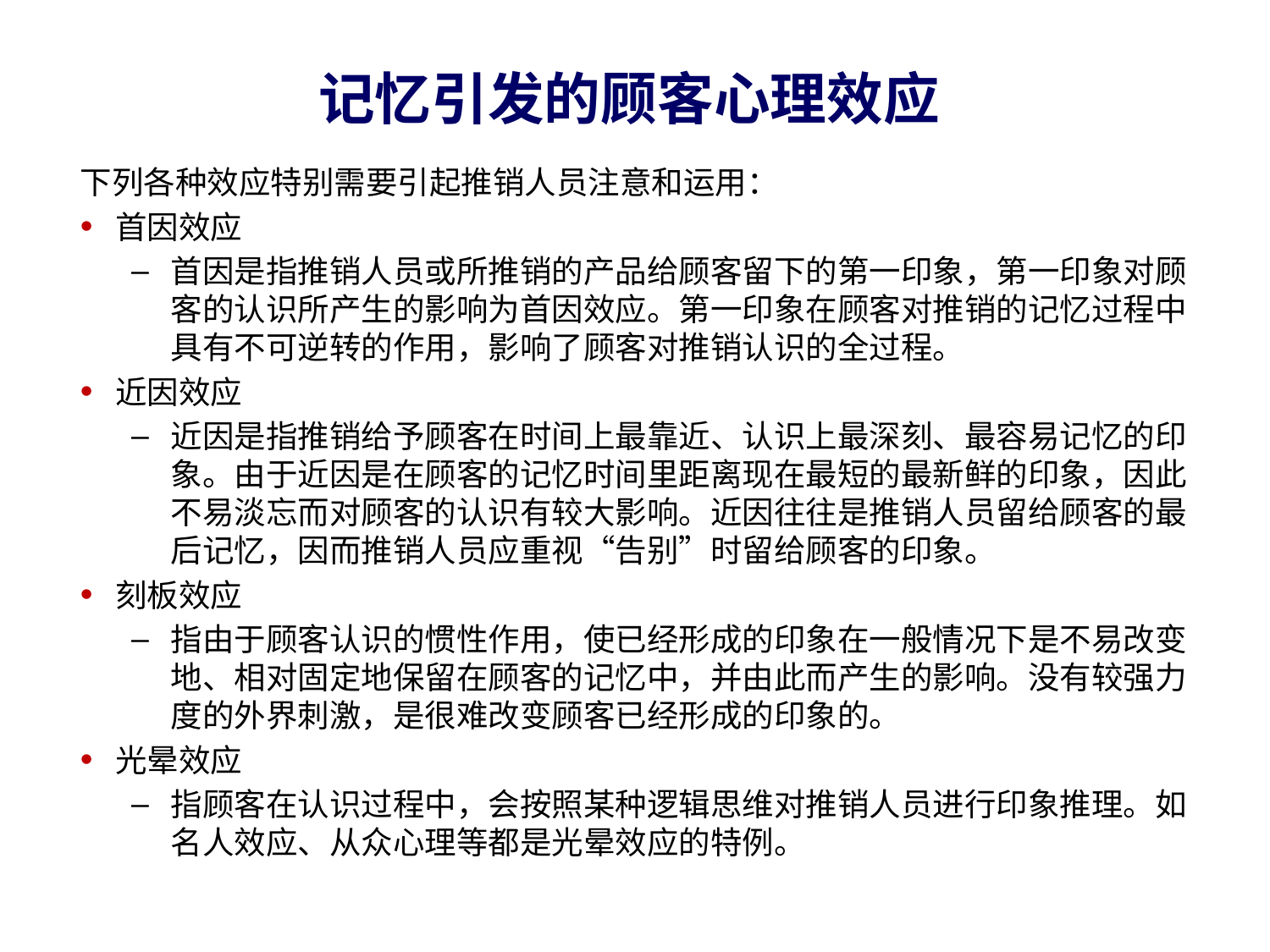

# 记忆引发的顾客心理效应
下列各种效应特别需要引起推销人员注意和运用：
首因效应
首因是指推销人员或所推销的产品给顾客留下的第一印象，第一印象对顾客的认识所产生的影响为首因效应。第一印象在顾客对推销的记忆过程中具有不可逆转的作用，影响了顾客对推销认识的全过程。
近因效应
近因是指推销给予顾客在时间上最靠近、认识上最深刻、最容易记忆的印象。由于近因是在顾客的记忆时间里距离现在最短的最新鲜的印象，因此不易淡忘而对顾客的认识有较大影响。近因往往是推销人员留给顾客的最后记忆，因而推销人员应重视“告别”时留给顾客的印象。
刻板效应
指由于顾客认识的惯性作用，使已经形成的印象在一般情况下是不易改变地、相对固定地保留在顾客的记忆中，并由此而产生的影响。没有较强力度的外界刺激，是很难改变顾客已经形成的印象的。
光晕效应
指顾客在认识过程中，会按照某种逻辑思维对推销人员进行印象推理。如名人效应、从众心理等都是光晕效应的特例。